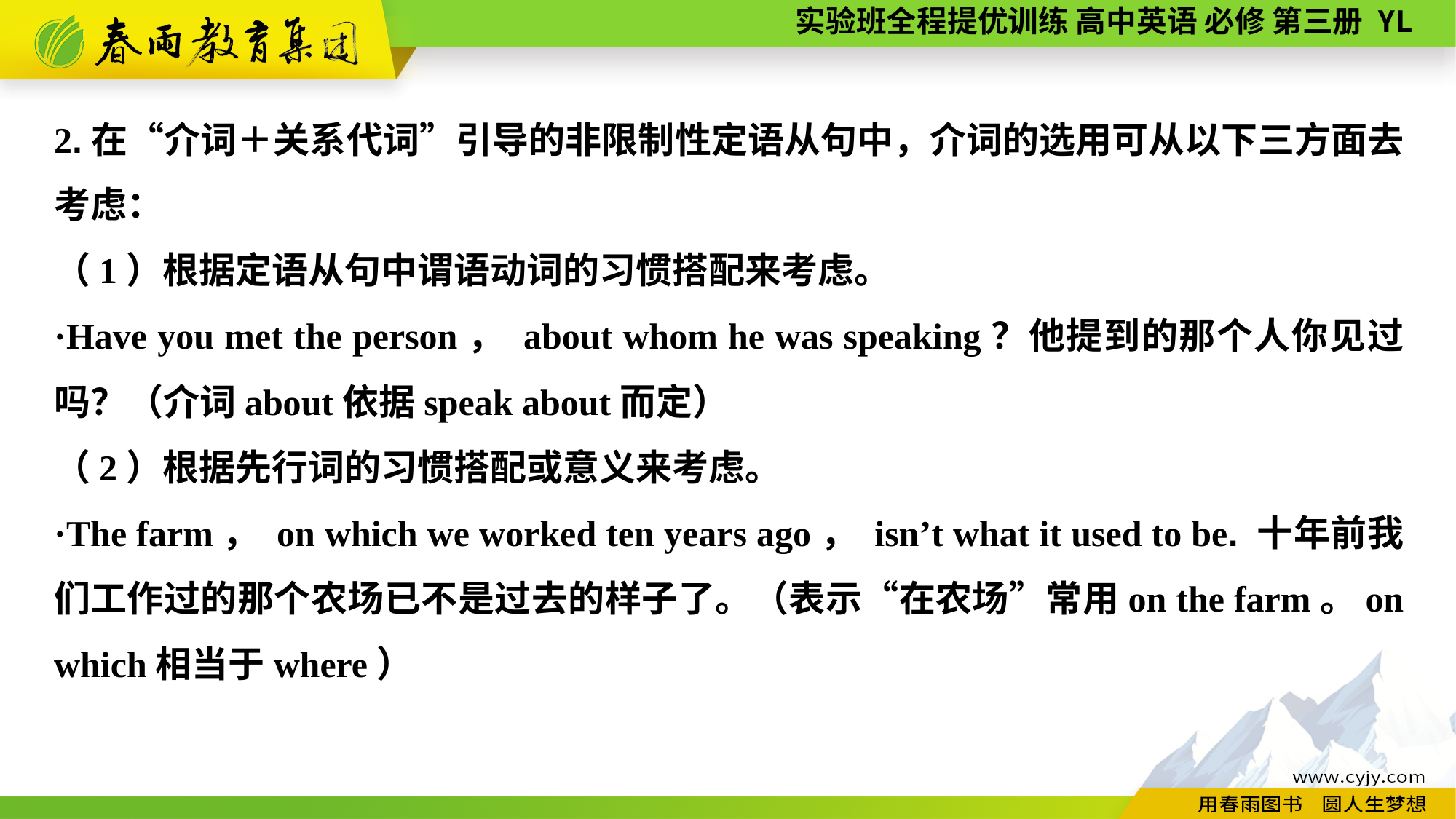

2.在“介词＋关系代词”引导的非限制性定语从句中，介词的选用可从以下三方面去考虑：
（1）根据定语从句中谓语动词的习惯搭配来考虑。
·Have you met the person， about whom he was speaking？他提到的那个人你见过吗？（介词about依据speak about而定）
（2）根据先行词的习惯搭配或意义来考虑。
·The farm， on which we worked ten years ago， isn’t what it used to be. 十年前我们工作过的那个农场已不是过去的样子了。（表示“在农场”常用on the farm。on which相当于where）